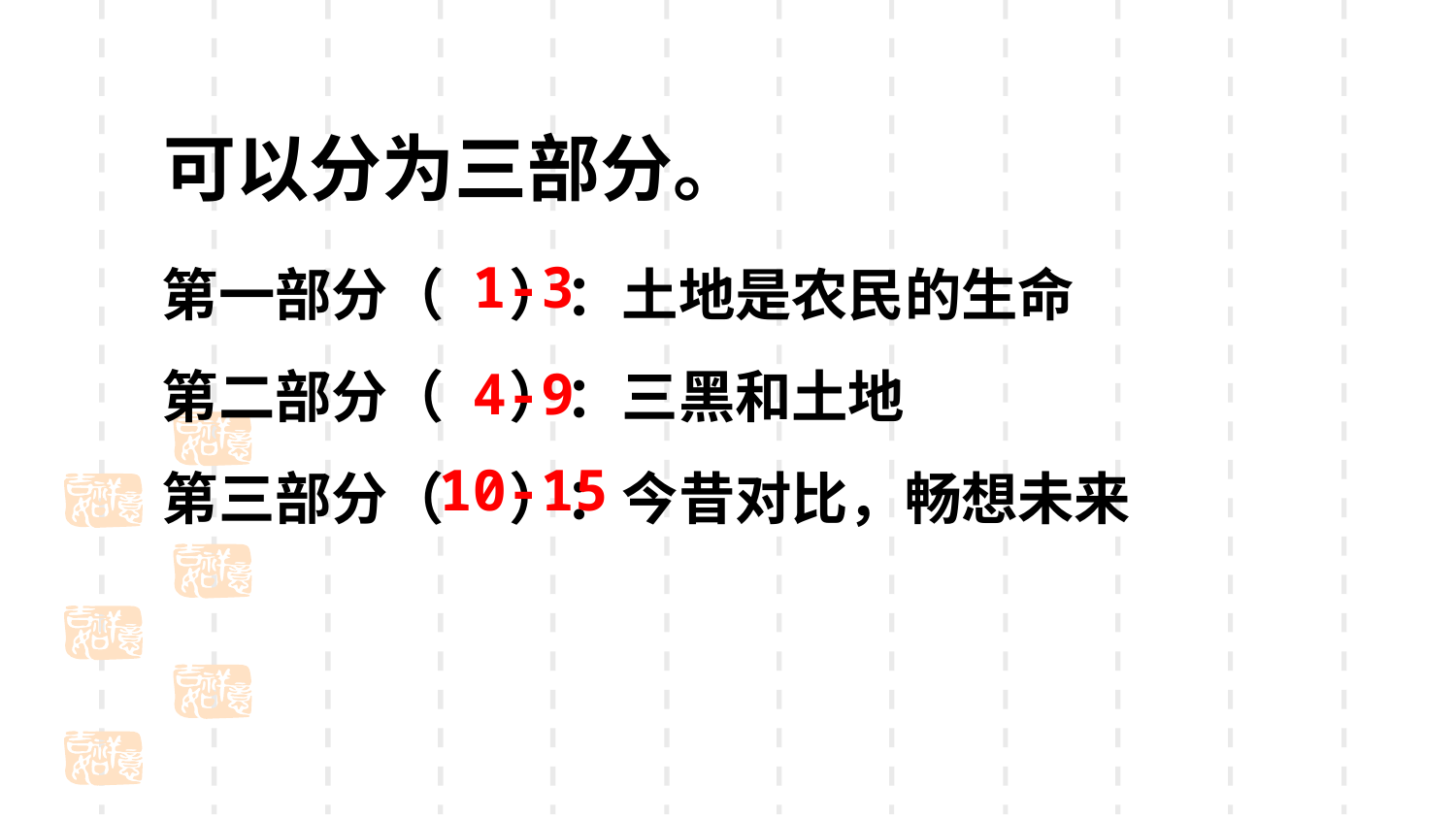

可以分为三部分。
第一部分（     ）：土地是农民的生命
第二部分（     ）：三黑和土地
第三部分（     ）：今昔对比，畅想未来
1-3
4-9

10-15